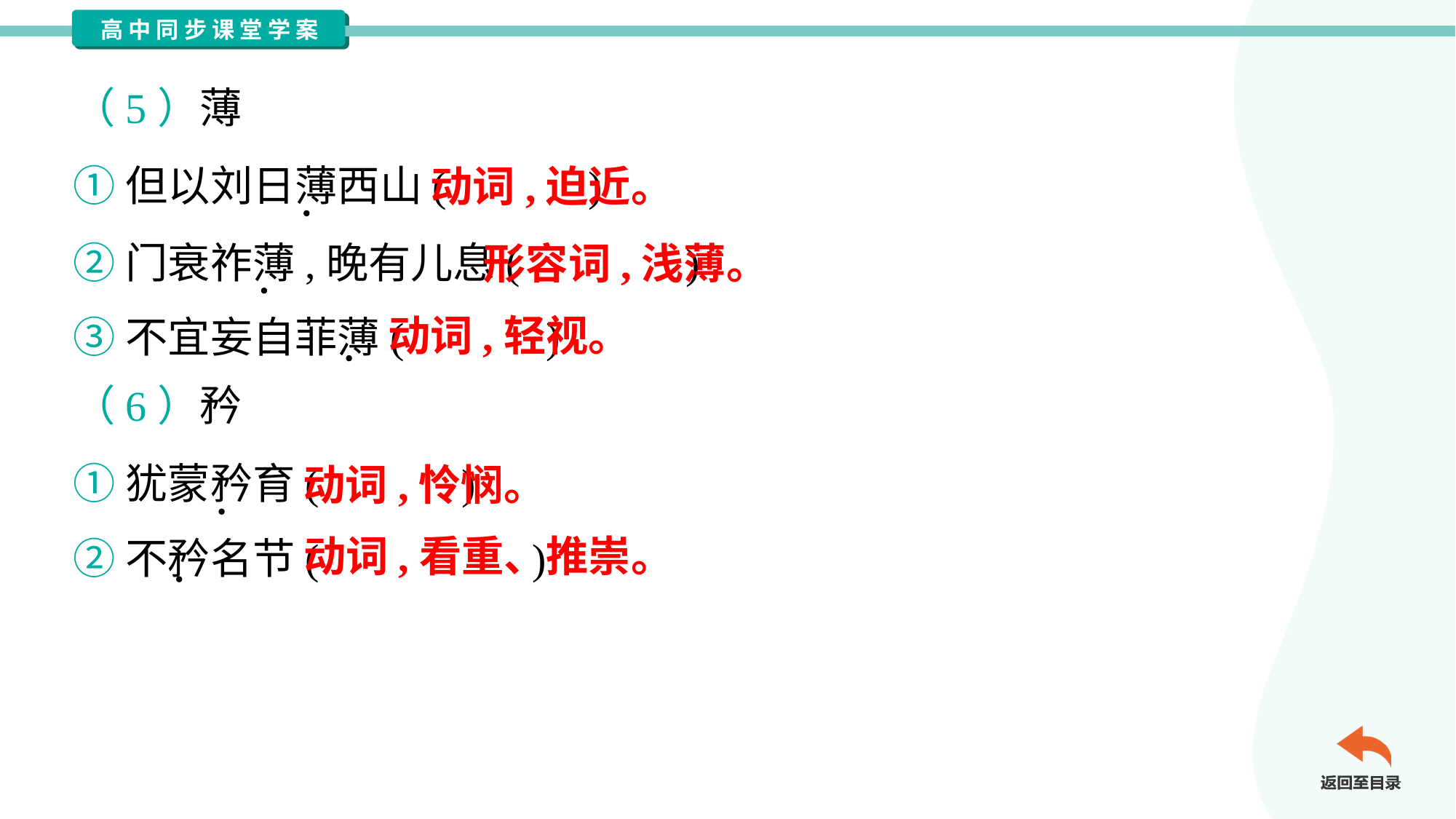

（5）薄
①但以刘日薄西山(            )
②门衰祚薄,晚有儿息(              )
③不宜妄自菲薄(            )
动词,迫近。
形容词,浅薄。

动词,轻视。

（6）矜

①犹蒙矜育(            )
②不矜名节(                  )
动词,怜悯。
动词,看重、推崇。